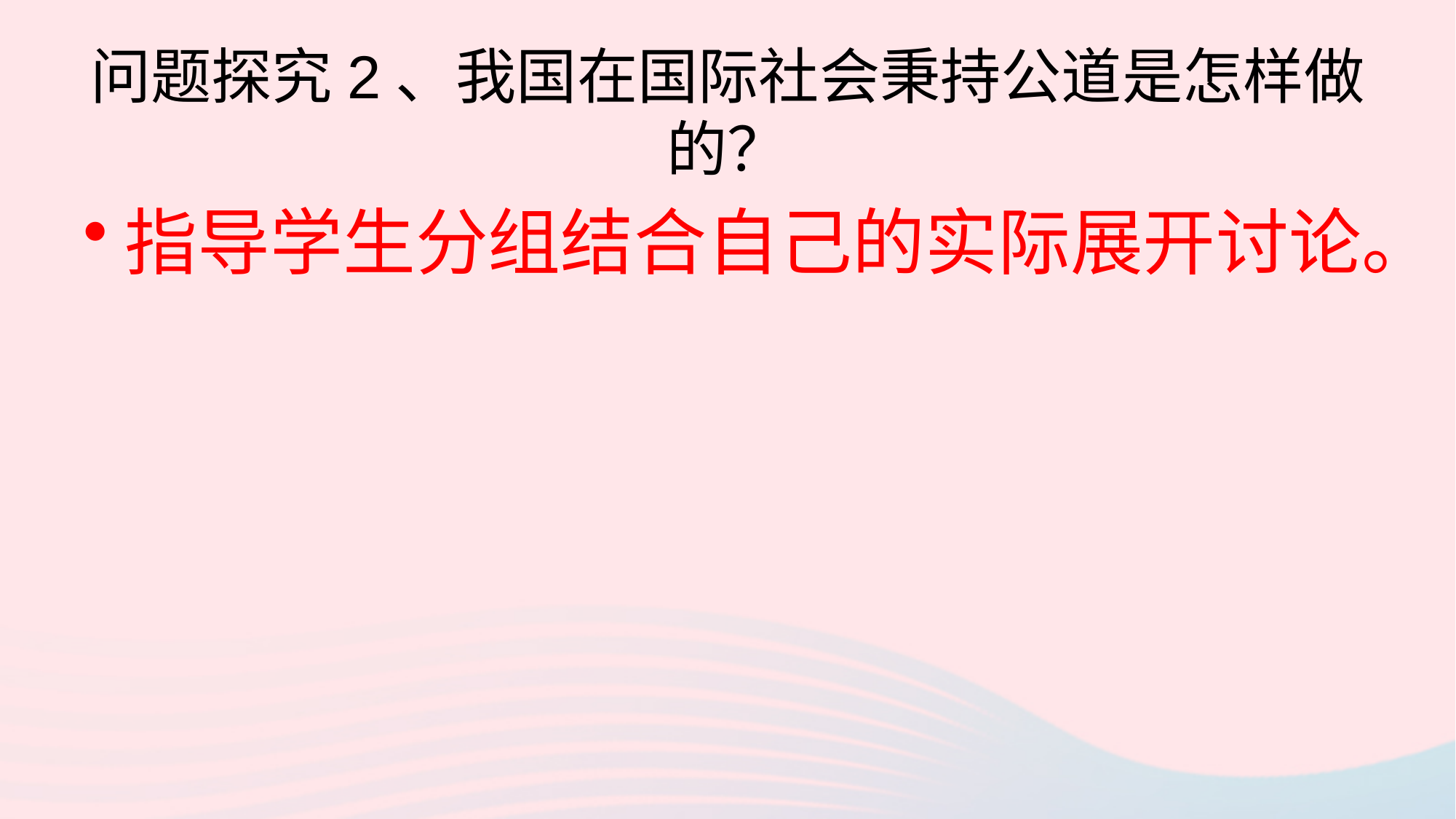

# 问题探究2、我国在国际社会秉持公道是怎样做的？
指导学生分组结合自己的实际展开讨论。